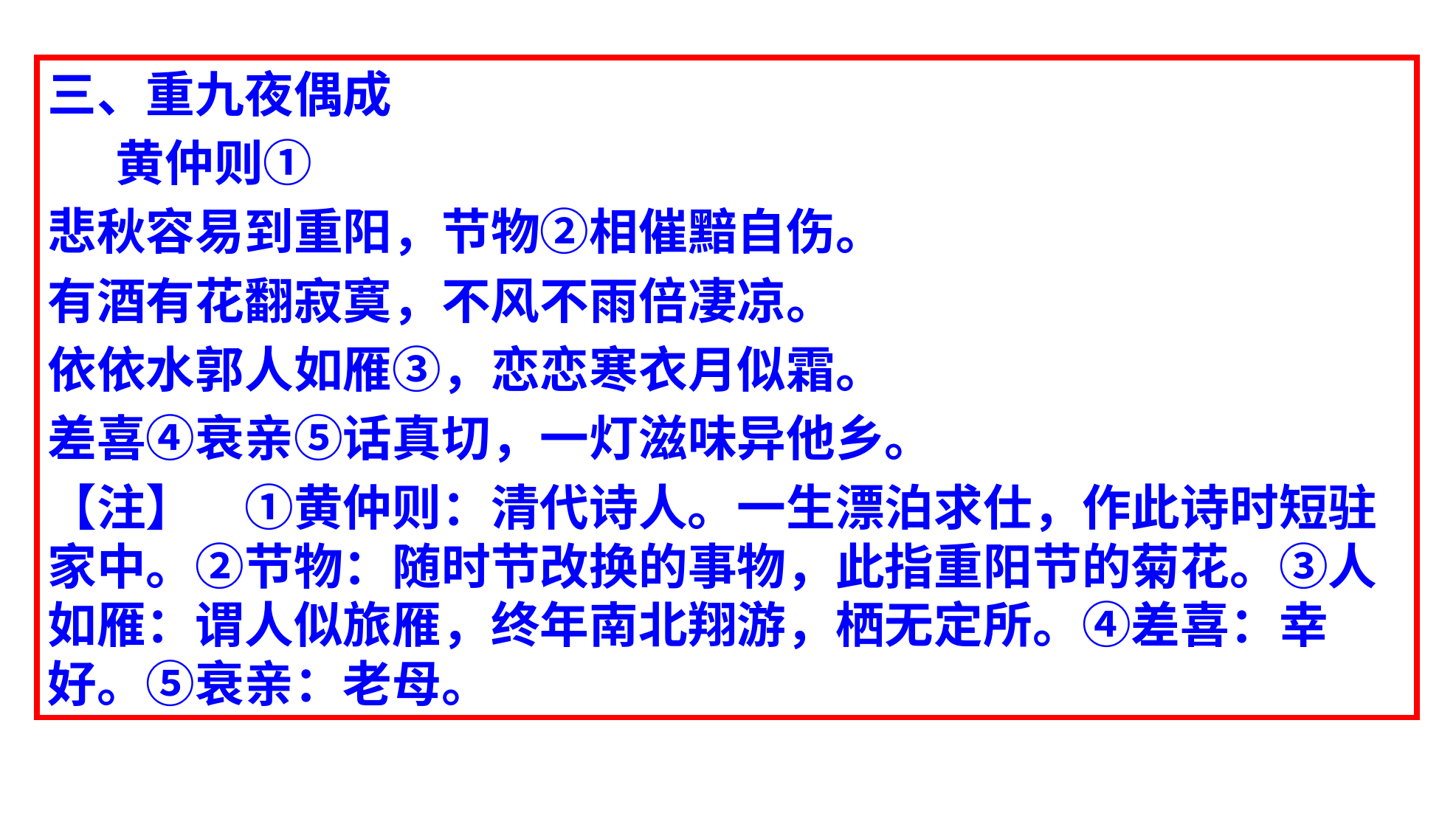

三、重九夜偶成
     黄仲则①
悲秋容易到重阳，节物②相催黯自伤。
有酒有花翻寂寞，不风不雨倍凄凉。
依依水郭人如雁③，恋恋寒衣月似霜。
差喜④衰亲⑤话真切，一灯滋味异他乡。
【注】　①黄仲则：清代诗人。一生漂泊求仕，作此诗时短驻家中。②节物：随时节改换的事物，此指重阳节的菊花。③人如雁：谓人似旅雁，终年南北翔游，栖无定所。④差喜：幸好。⑤衰亲：老母。